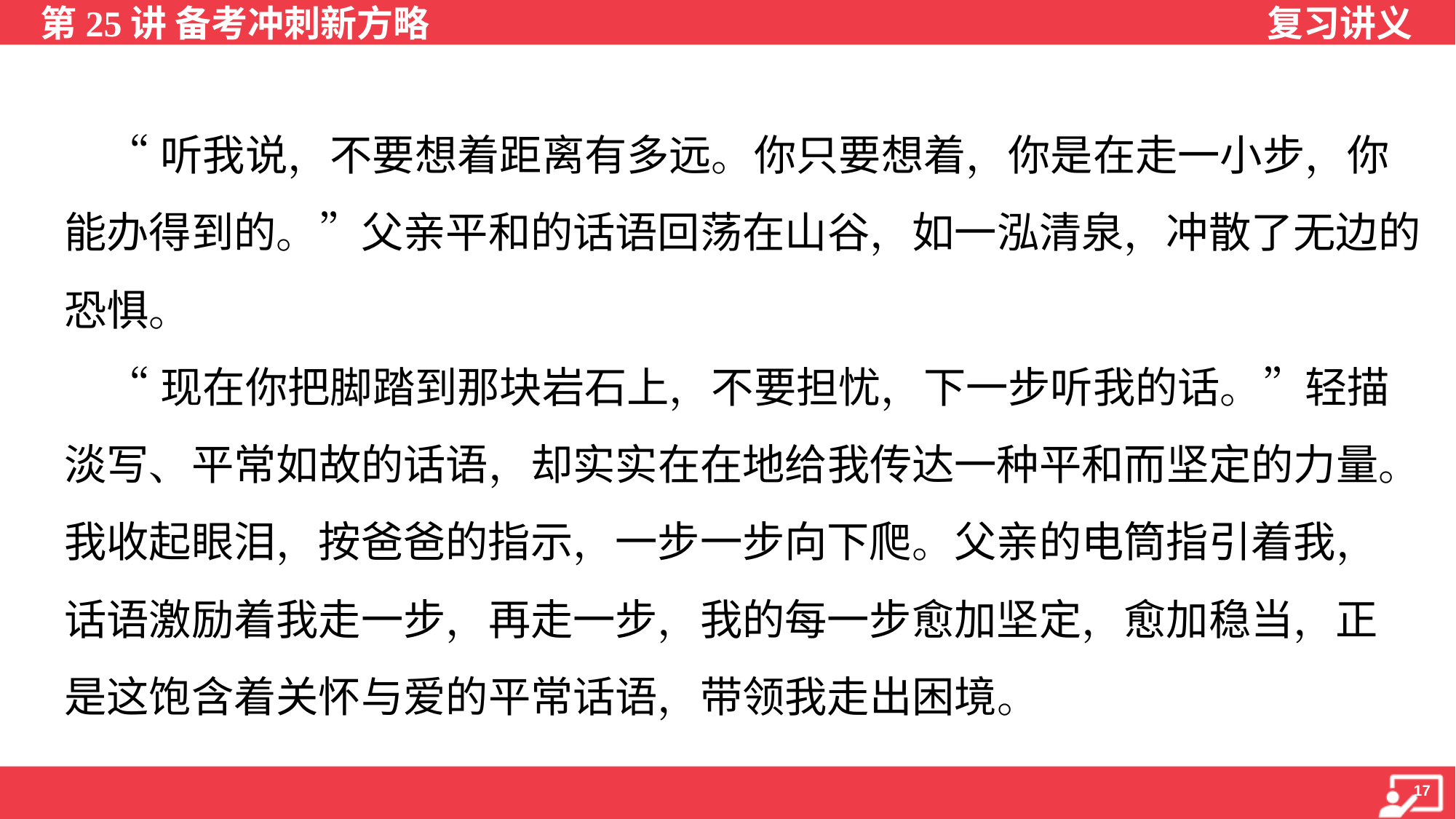

“听我说，不要想着距离有多远。你只要想着，你是在走一小步，你
能办得到的。”父亲平和的话语回荡在山谷，如一泓清泉，冲散了无边的
恐惧。
    “现在你把脚踏到那块岩石上，不要担忧，下一步听我的话。”轻描
淡写、平常如故的话语，却实实在在地给我传达一种平和而坚定的力量。
我收起眼泪，按爸爸的指示，一步一步向下爬。父亲的电筒指引着我，
话语激励着我走一步，再走一步，我的每一步愈加坚定，愈加稳当，正
是这饱含着关怀与爱的平常话语，带领我走出困境。